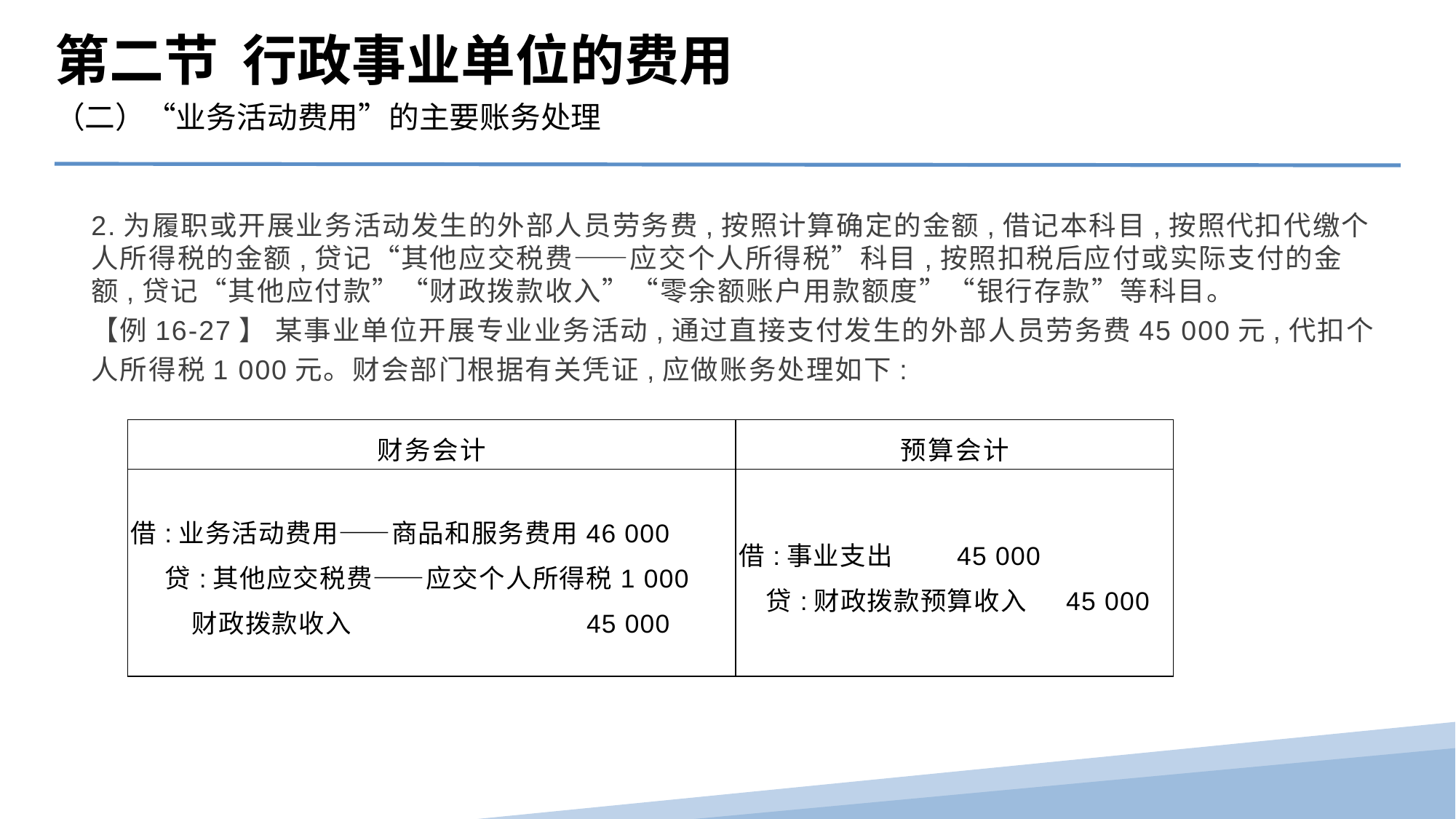

第二节  行政事业单位的费用
（二）“业务活动费用”的主要账务处理
2.为履职或开展业务活动发生的外部人员劳务费,按照计算确定的金额,借记本科目,按照代扣代缴个人所得税的金额,贷记“其他应交税费——应交个人所得税”科目,按照扣税后应付或实际支付的金额,贷记“其他应付款”“财政拨款收入”“零余额账户用款额度”“银行存款”等科目。
【例16-27】 某事业单位开展专业业务活动,通过直接支付发生的外部人员劳务费45 000元,代扣个人所得税1 000元。财会部门根据有关凭证,应做账务处理如下:
| 财务会计 | 预算会计 |
| --- | --- |
| 借:业务活动费用——商品和服务费用46 000 贷:其他应交税费——应交个人所得税1 000 财政拨款收入 45 000 | 借:事业支出 45 000 贷:财政拨款预算收入 45 000 |